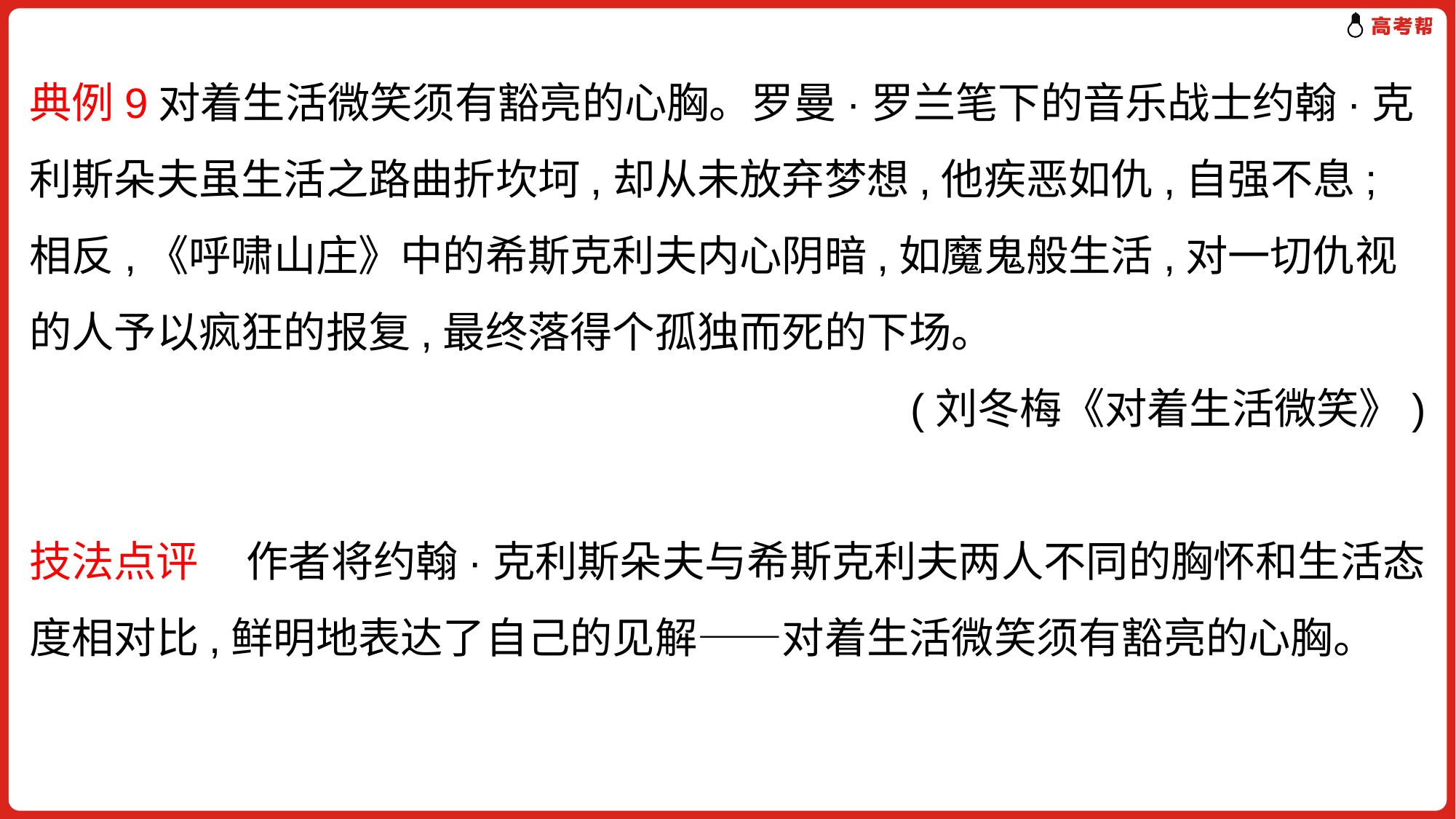

典例9对着生活微笑须有豁亮的心胸。罗曼·罗兰笔下的音乐战士约翰·克利斯朵夫虽生活之路曲折坎坷,却从未放弃梦想,他疾恶如仇,自强不息;相反,《呼啸山庄》中的希斯克利夫内心阴暗,如魔鬼般生活,对一切仇视的人予以疯狂的报复,最终落得个孤独而死的下场。
 (刘冬梅《对着生活微笑》)

技法点评     作者将约翰·克利斯朵夫与希斯克利夫两人不同的胸怀和生活态度相对比,鲜明地表达了自己的见解——对着生活微笑须有豁亮的心胸。